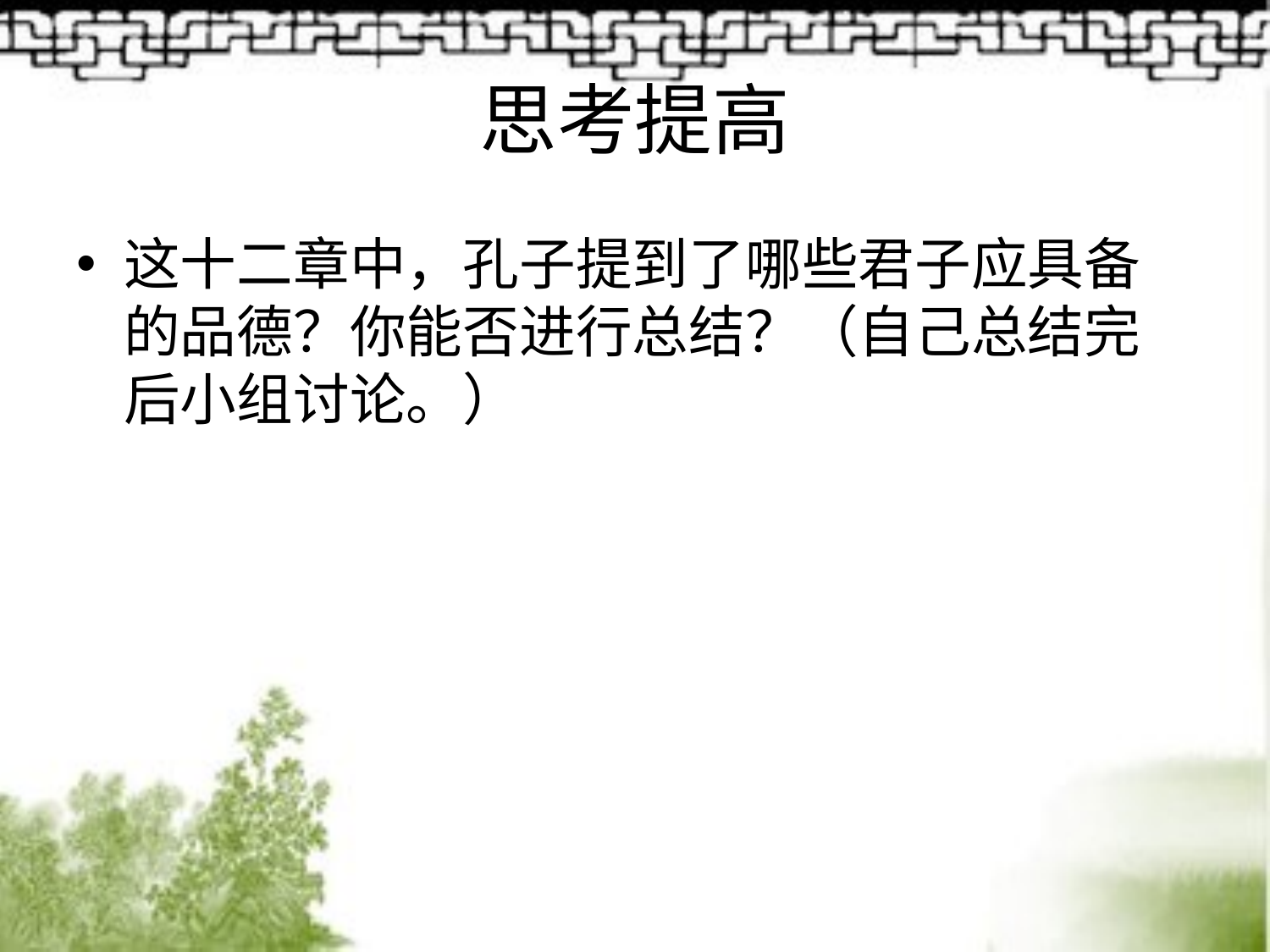

# 思考提高
这十二章中，孔子提到了哪些君子应具备的品德？你能否进行总结？（自己总结完后小组讨论。）